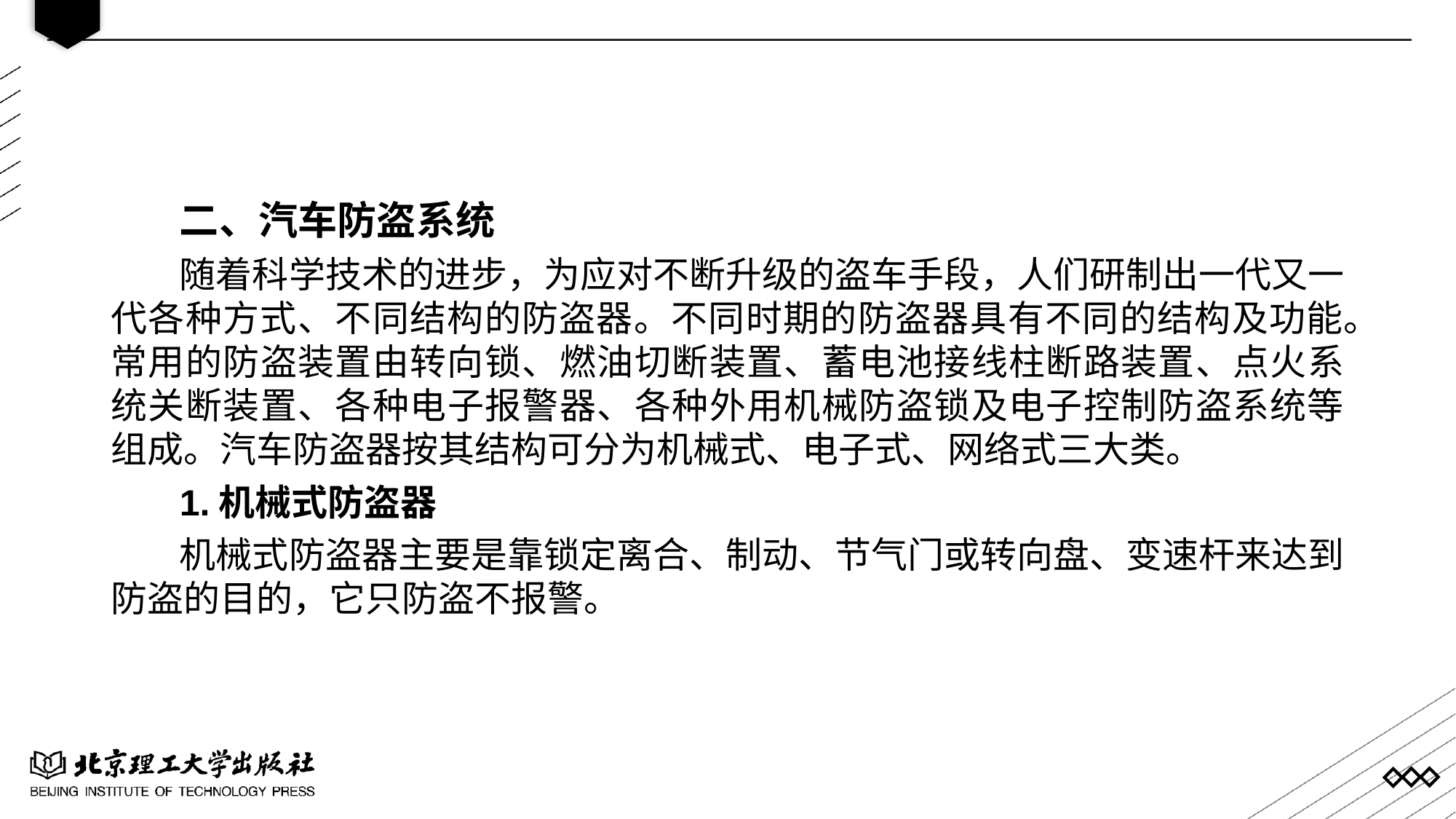

二、汽车防盗系统
随着科学技术的进步，为应对不断升级的盗车手段，人们研制出一代又一代各种方式、不同结构的防盗器。不同时期的防盗器具有不同的结构及功能。常用的防盗装置由转向锁、燃油切断装置、蓄电池接线柱断路装置、点火系统关断装置、各种电子报警器、各种外用机械防盗锁及电子控制防盗系统等组成。汽车防盗器按其结构可分为机械式、电子式、网络式三大类。
1.机械式防盗器
机械式防盗器主要是靠锁定离合、制动、节气门或转向盘、变速杆来达到防盗的目的，它只防盗不报警。